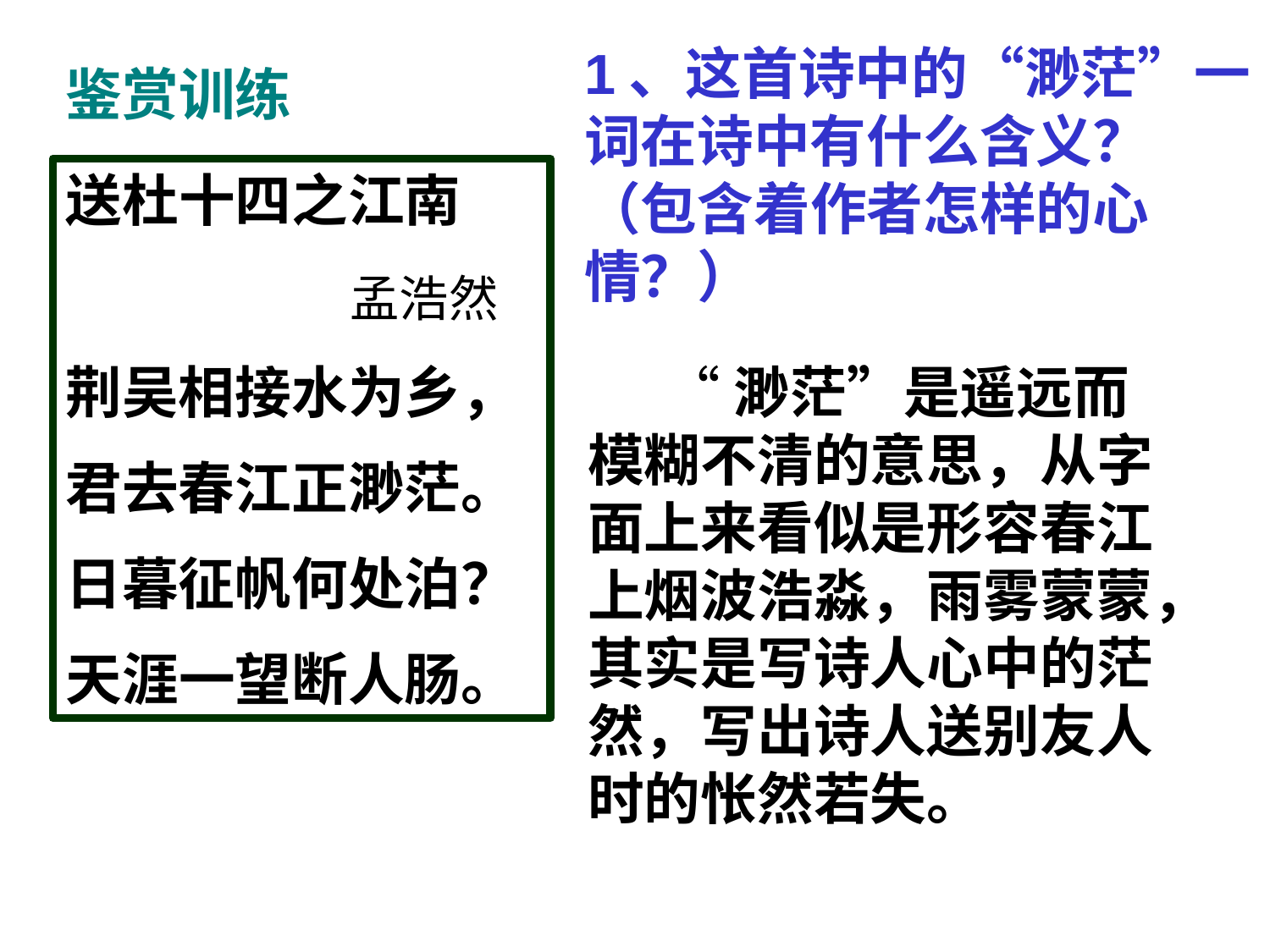

1、这首诗中的“渺茫”一词在诗中有什么含义？（包含着作者怎样的心情？）
鉴赏训练
送杜十四之江南
                     孟浩然
荆吴相接水为乡，
君去春江正渺茫。
日暮征帆何处泊？
天涯一望断人肠。
      “渺茫”是遥远而模糊不清的意思，从字面上来看似是形容春江上烟波浩淼，雨雾蒙蒙，其实是写诗人心中的茫然，写出诗人送别友人时的怅然若失。